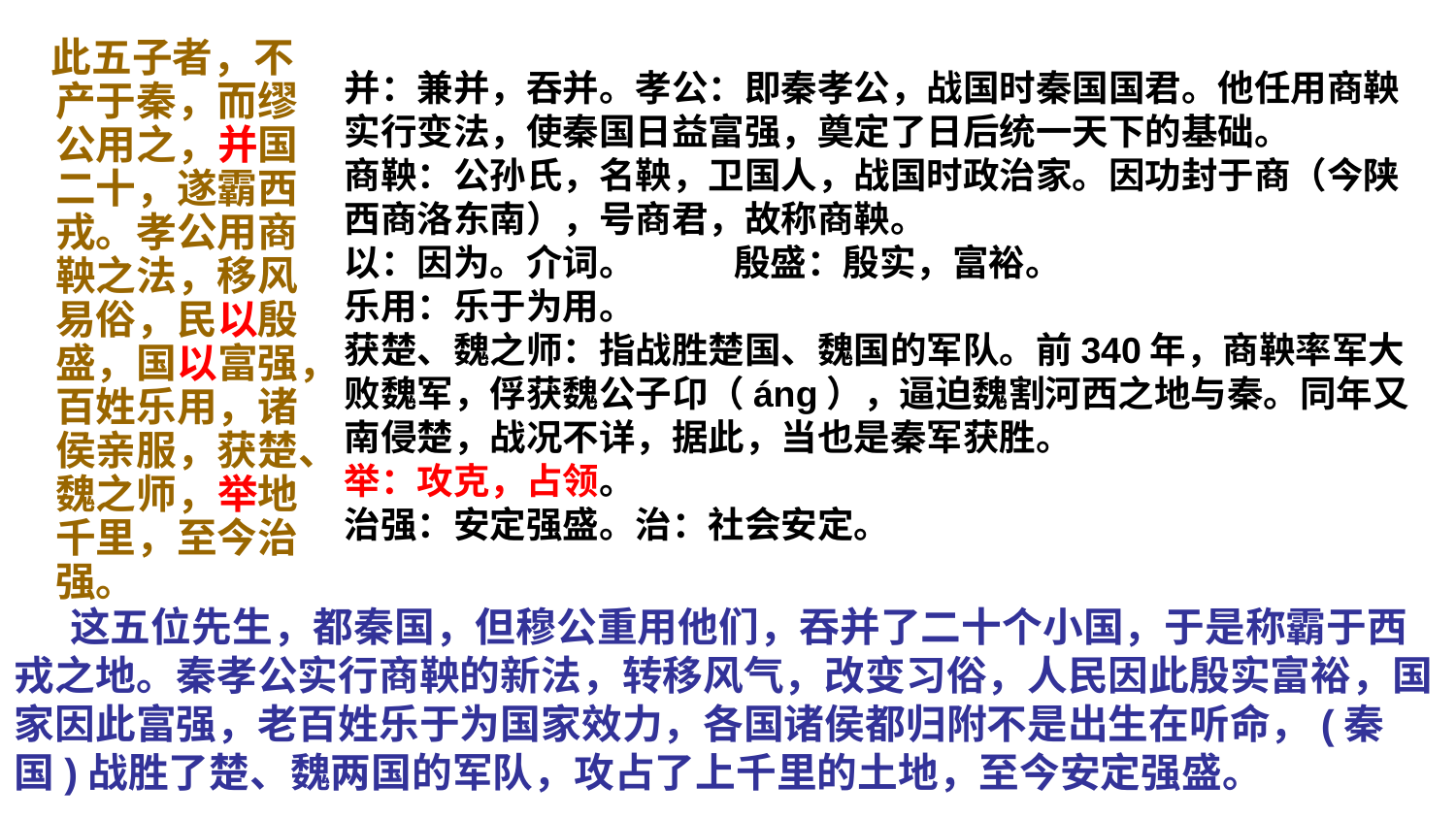

此五子者，不产于秦，而缪公用之，并国二十，遂霸西戎。孝公用商鞅之法，移风易俗，民以殷盛，国以富强，百姓乐用，诸侯亲服，获楚、魏之师，举地千里，至今治强。

# 并：兼并，吞并。孝公：即秦孝公，战国时秦国国君。他任用商鞅实行变法，使秦国日益富强，奠定了日后统一天下的基础。 商鞅：公孙氏，名鞅，卫国人，战国时政治家。因功封于商（今陕西商洛东南），号商君，故称商鞅。 以：因为。介词。            殷盛：殷实，富裕。 乐用：乐于为用。 获楚、魏之师：指战胜楚国、魏国的军队。前340年，商鞅率军大败魏军，俘获魏公子卬（áng），逼迫魏割河西之地与秦。同年又南侵楚，战况不详，据此，当也是秦军获胜。 举：攻克，占领。 治强：安定强盛。治：社会安定。
     这五位先生，都秦国，但穆公重用他们，吞并了二十个小国，于是称霸于西戎之地。秦孝公实行商鞅的新法，转移风气，改变习俗，人民因此殷实富裕，国家因此富强，老百姓乐于为国家效力，各国诸侯都归附不是出生在听命，(秦国)战胜了楚、魏两国的军队，攻占了上千里的土地，至今安定强盛。